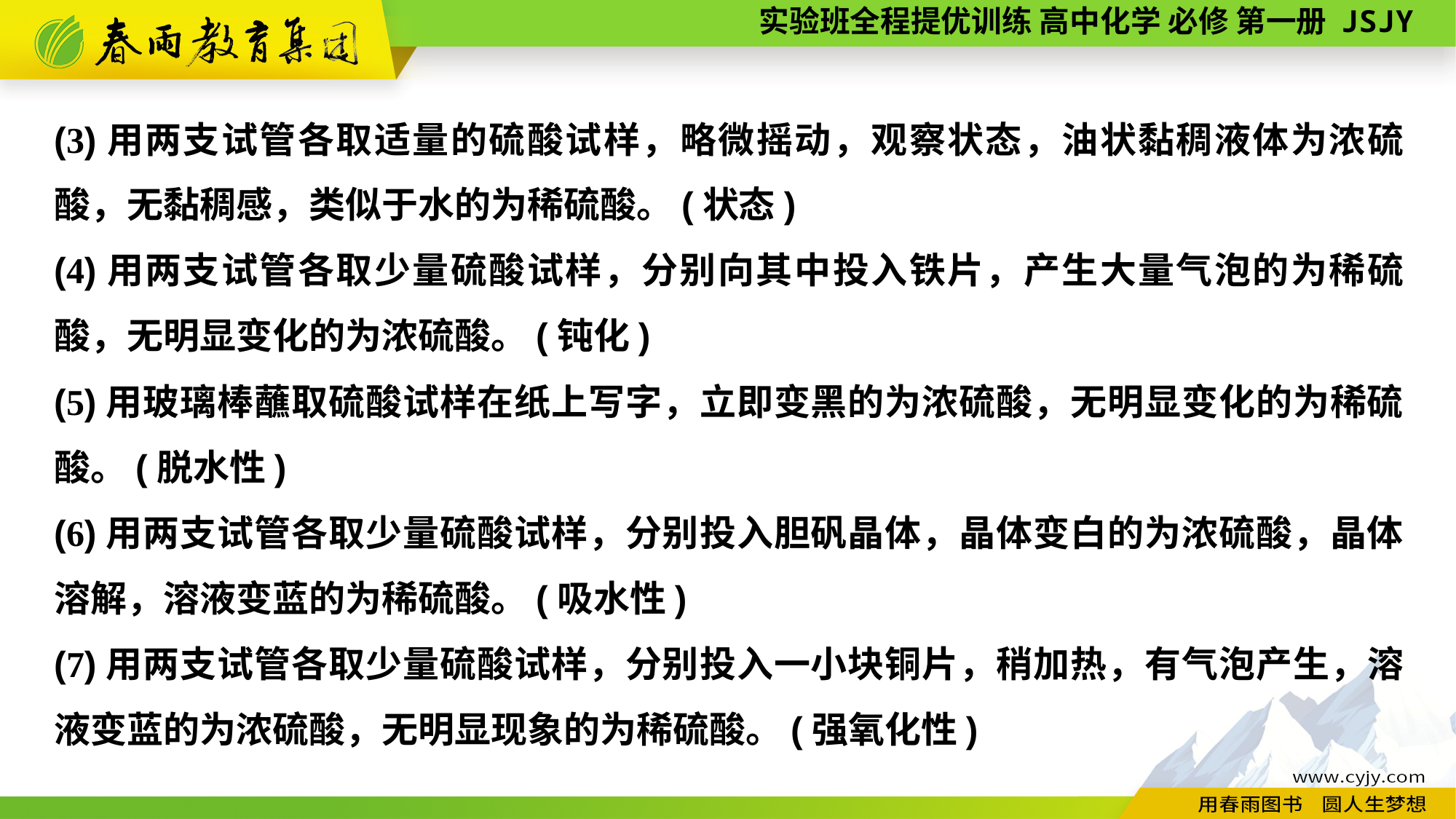

(3)用两支试管各取适量的硫酸试样，略微摇动，观察状态，油状黏稠液体为浓硫酸，无黏稠感，类似于水的为稀硫酸。(状态)
(4)用两支试管各取少量硫酸试样，分别向其中投入铁片，产生大量气泡的为稀硫酸，无明显变化的为浓硫酸。(钝化)
(5)用玻璃棒蘸取硫酸试样在纸上写字，立即变黑的为浓硫酸，无明显变化的为稀硫酸。(脱水性)
(6)用两支试管各取少量硫酸试样，分别投入胆矾晶体，晶体变白的为浓硫酸，晶体溶解，溶液变蓝的为稀硫酸。(吸水性)
(7)用两支试管各取少量硫酸试样，分别投入一小块铜片，稍加热，有气泡产生，溶液变蓝的为浓硫酸，无明显现象的为稀硫酸。(强氧化性)